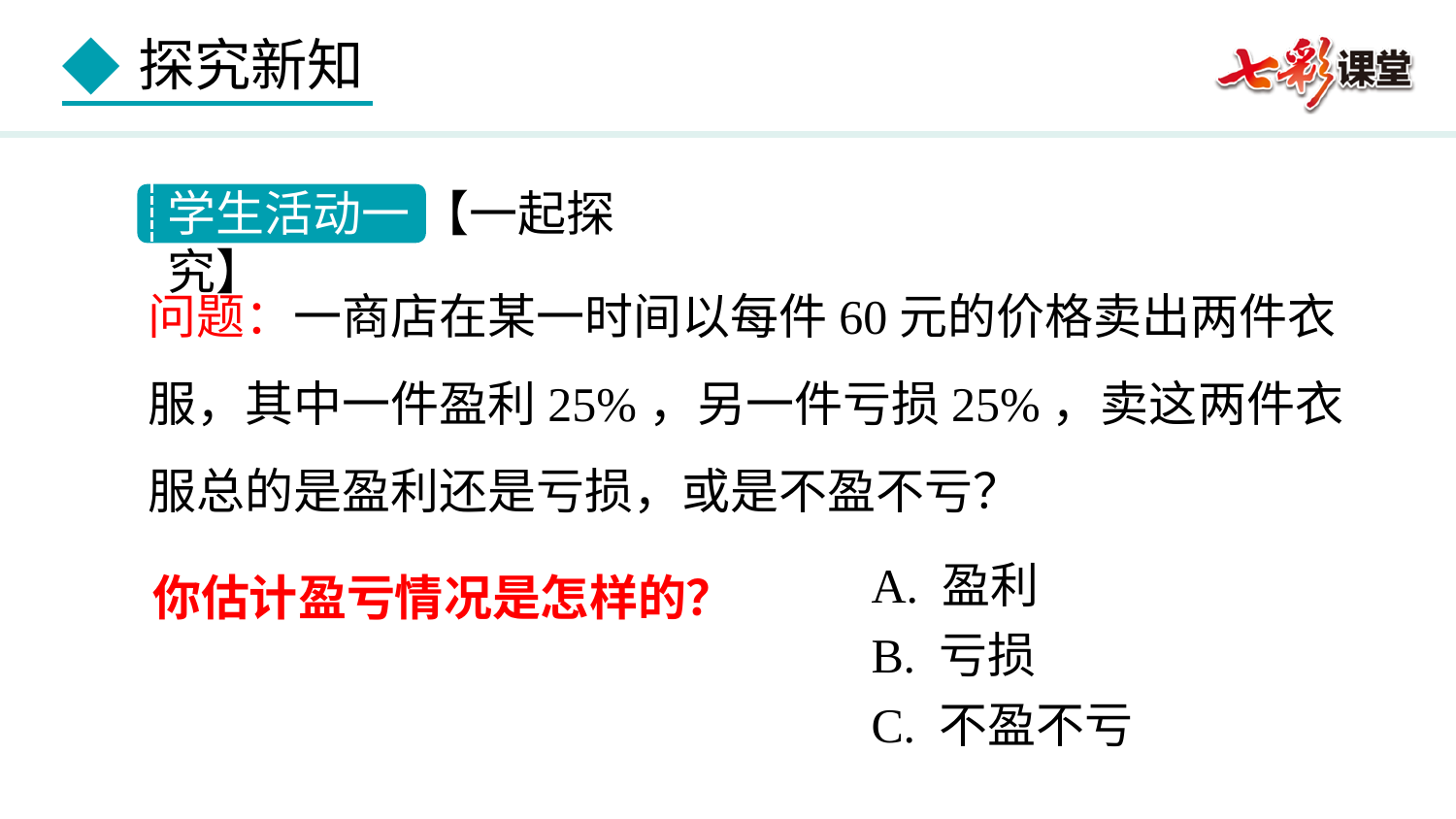

学生活动一 【一起探究】

问题：一商店在某一时间以每件60元的价格卖出两件衣服，其中一件盈利25%，另一件亏损25%，卖这两件衣服总的是盈利还是亏损，或是不盈不亏？
A. 盈利
B. 亏损
C. 不盈不亏
你估计盈亏情况是怎样的？